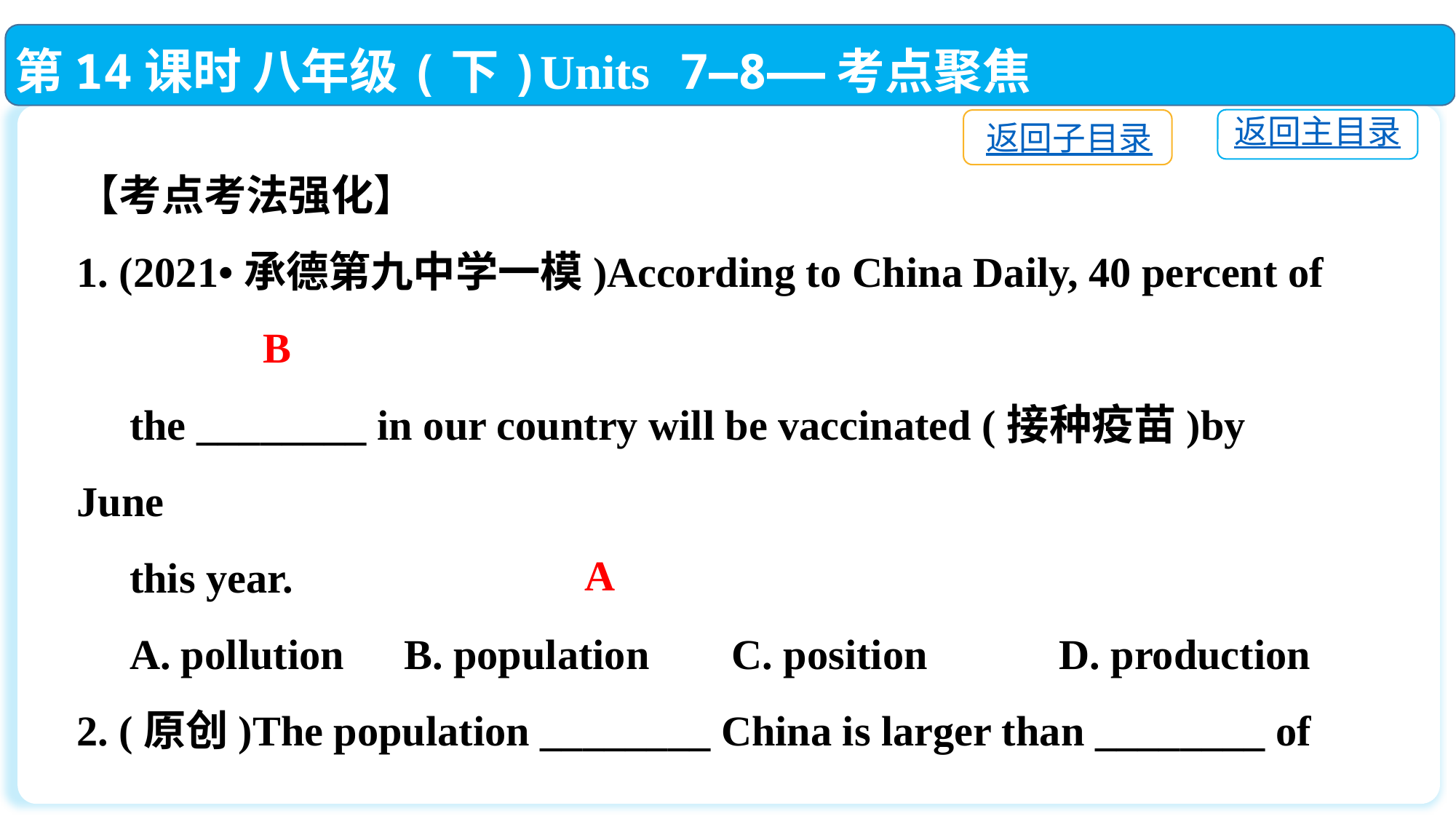

第14课时 八年级(下)Units 7—8——考点聚焦

返回主目录

返回子目录
【考点考法强化】
1. (2021•承德第九中学一模)According to China Daily, 40 percent of
     the ________ in our country will be vaccinated (接种疫苗)by June
     this year.
     A. pollution	B. population	C. position		D. production
2. (原创)The population ________ China is larger than ________ of
     the United States.
     A. of; that	B. of; this              C. from; that	D. from; this
B
A